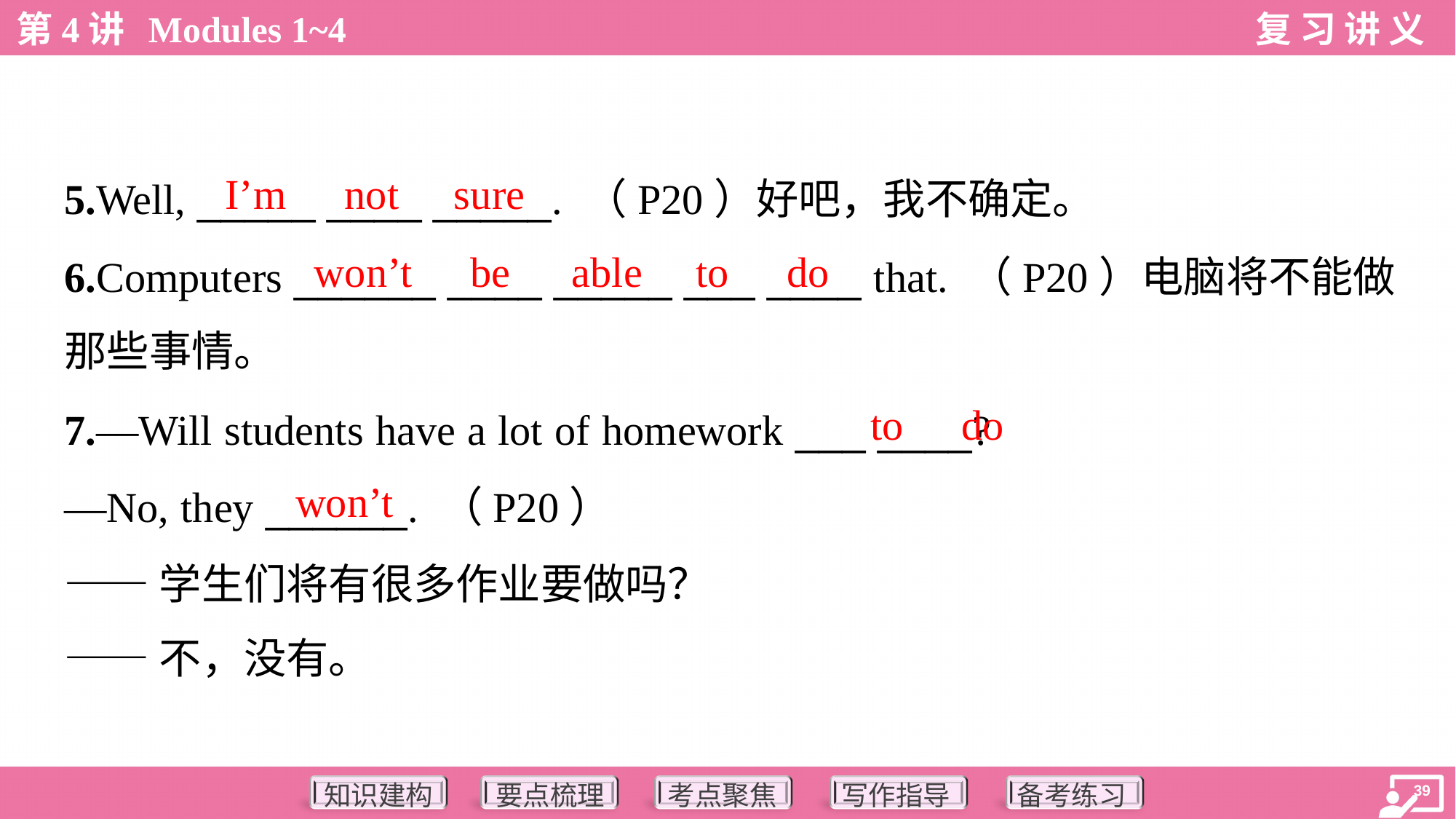

I’m
not
sure
5.Well, _____ ____ _____. （P20）好吧，我不确定。
6.Computers ______ ____ _____ ___ ____ that. （P20）电脑将不能做
那些事情。
won’t
be
able
to
do
to
do
7.—Will students have a lot of homework ___ ____?
—No, they ______. （P20）
——学生们将有很多作业要做吗？
——不，没有。
won’t